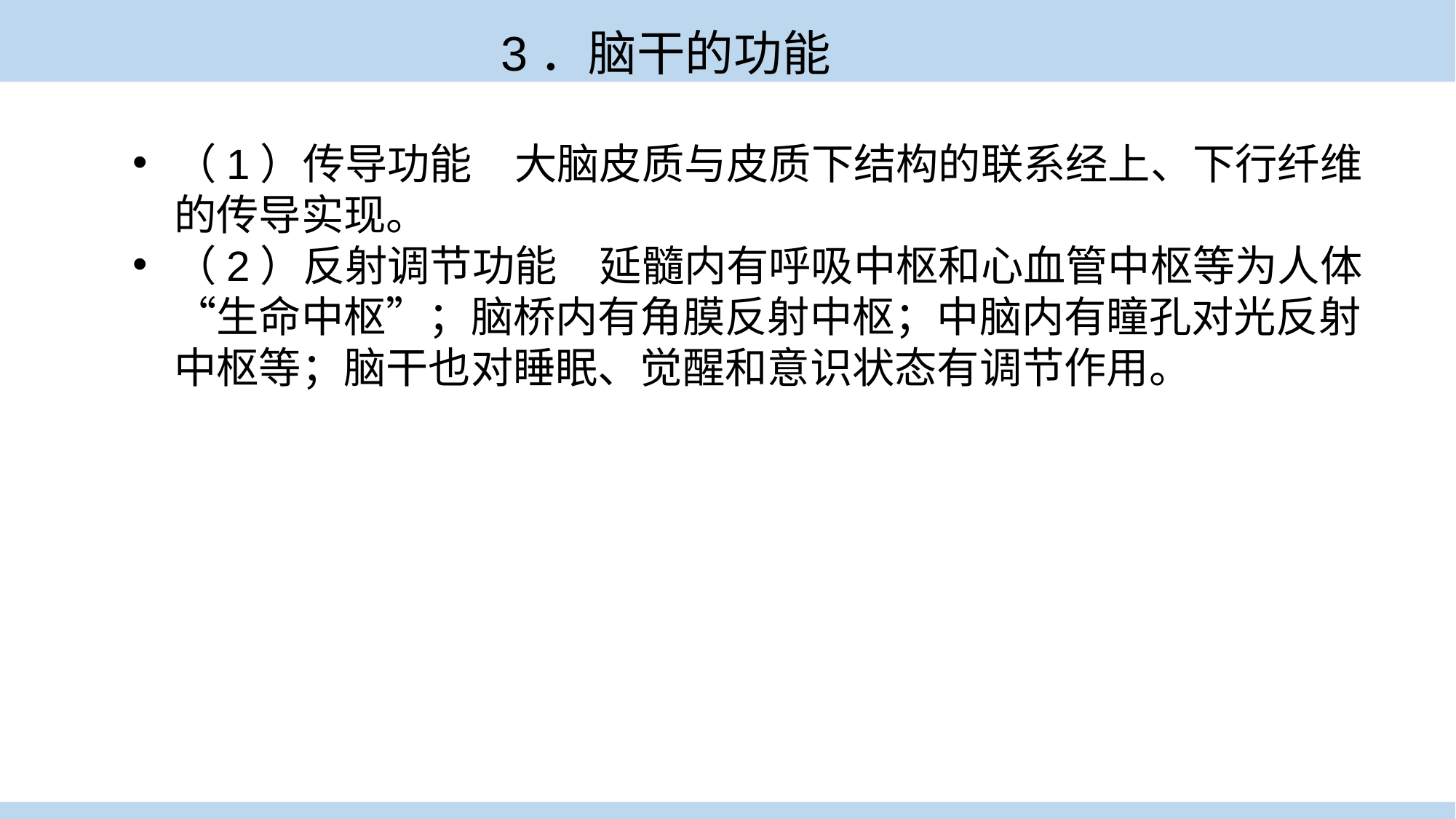

3．脑干的功能
（1）传导功能　大脑皮质与皮质下结构的联系经上、下行纤维的传导实现。
（2）反射调节功能　延髓内有呼吸中枢和心血管中枢等为人体“生命中枢”；脑桥内有角膜反射中枢；中脑内有瞳孔对光反射中枢等；脑干也对睡眠、觉醒和意识状态有调节作用。